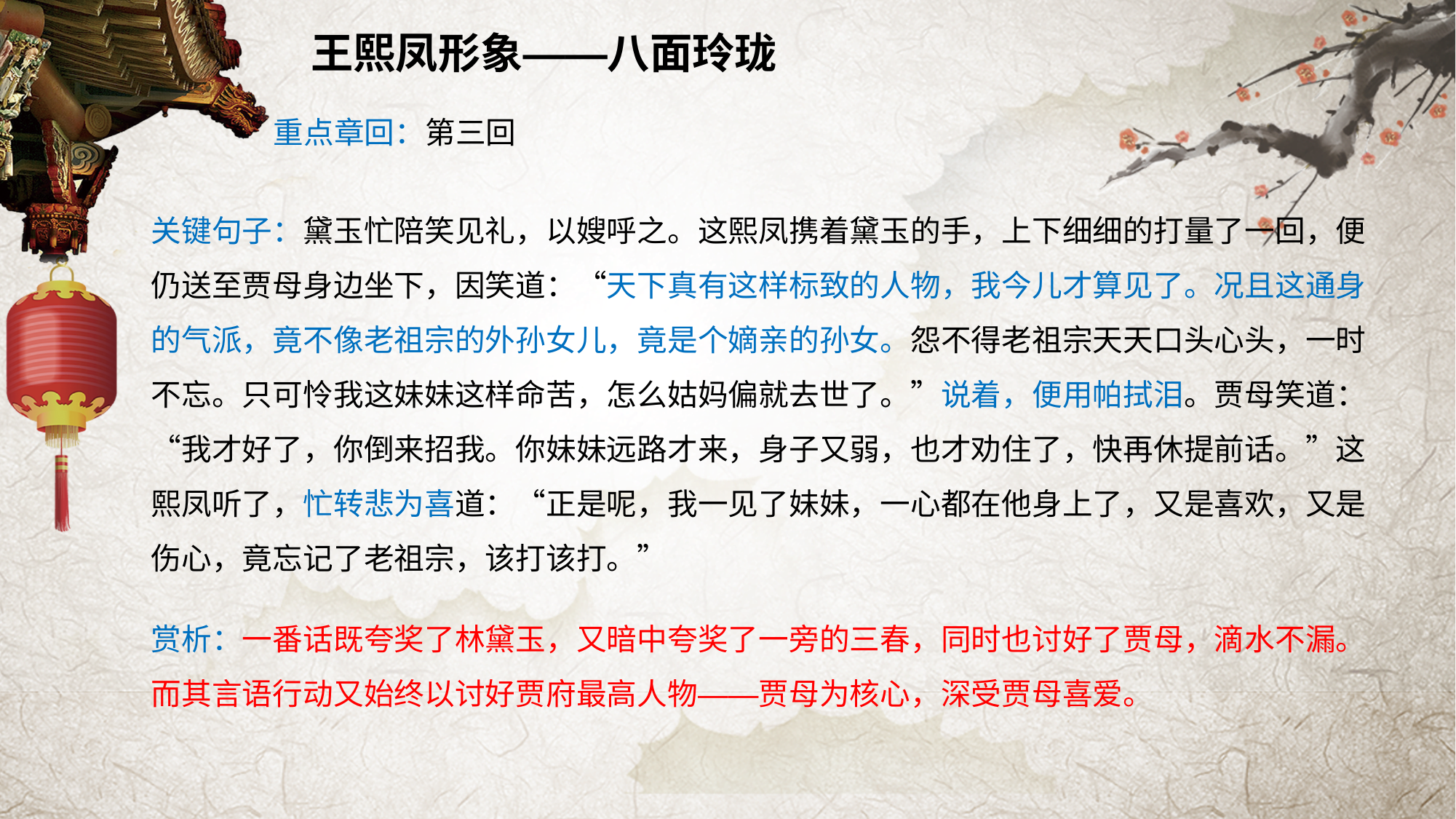

王熙凤形象——八面玲珑
重点章回：第三回
关键句子：黛玉忙陪笑见礼，以嫂呼之。这熙凤携着黛玉的手，上下细细的打量了一回，便仍送至贾母身边坐下，因笑道：“天下真有这样标致的人物，我今儿才算见了。况且这通身的气派，竟不像老祖宗的外孙女儿，竟是个嫡亲的孙女。怨不得老祖宗天天口头心头，一时不忘。只可怜我这妹妹这样命苦，怎么姑妈偏就去世了。”说着，便用帕拭泪。贾母笑道：“我才好了，你倒来招我。你妹妹远路才来，身子又弱，也才劝住了，快再休提前话。”这熙凤听了，忙转悲为喜道：“正是呢，我一见了妹妹，一心都在他身上了，又是喜欢，又是伤心，竟忘记了老祖宗，该打该打。”
赏析：一番话既夸奖了林黛玉，又暗中夸奖了一旁的三春，同时也讨好了贾母，滴水不漏。而其言语行动又始终以讨好贾府最高人物——贾母为核心，深受贾母喜爱。